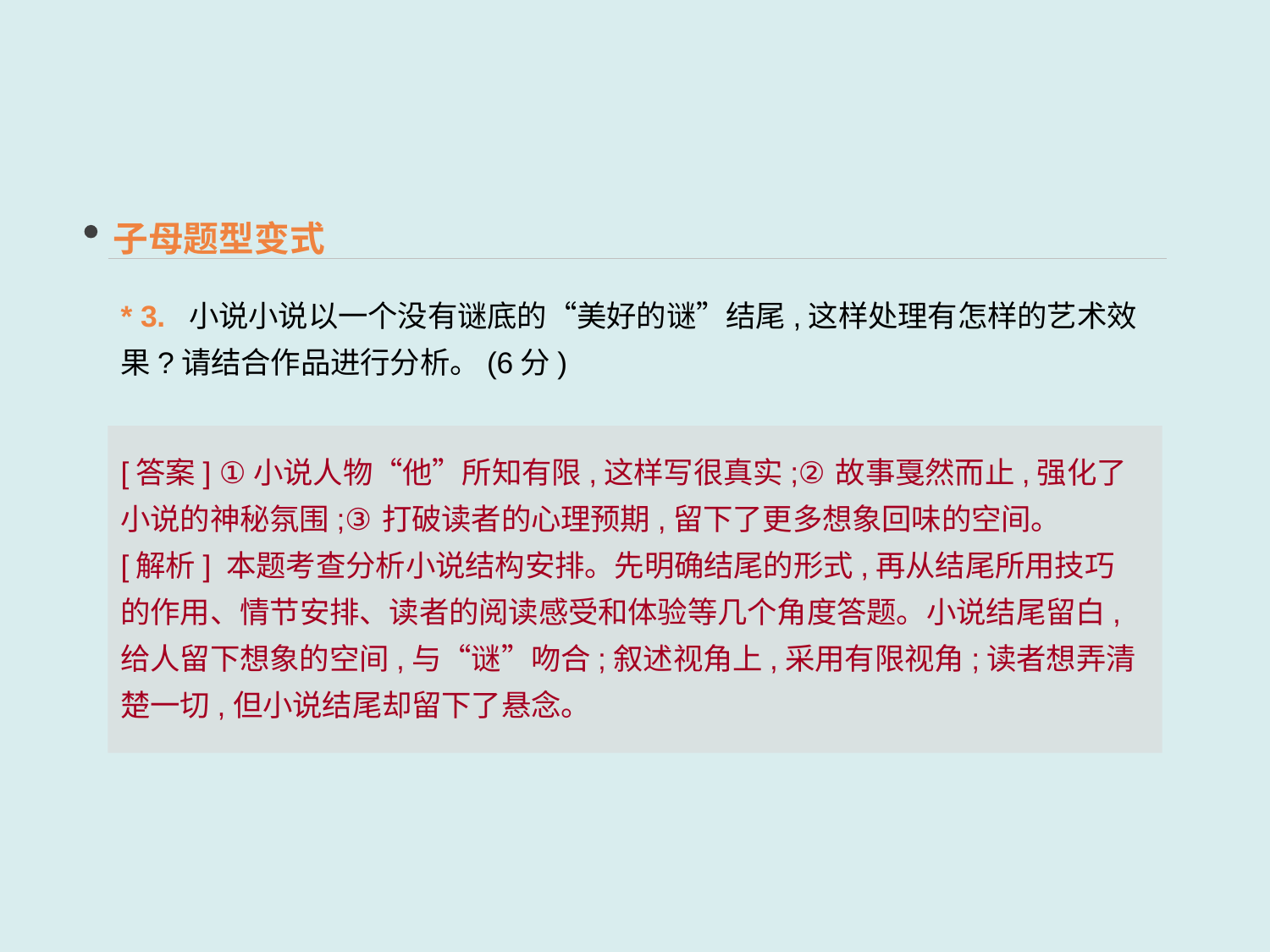

子母题型变式

* 3.  小说小说以一个没有谜底的“美好的谜”结尾,这样处理有怎样的艺术效果?请结合作品进行分析。(6分)

[答案] ①小说人物“他”所知有限,这样写很真实;②故事戛然而止,强化了小说的神秘氛围;③打破读者的心理预期,留下了更多想象回味的空间。
[解析] 本题考查分析小说结构安排。先明确结尾的形式,再从结尾所用技巧的作用、情节安排、读者的阅读感受和体验等几个角度答题。小说结尾留白,给人留下想象的空间,与“谜”吻合;叙述视角上,采用有限视角;读者想弄清楚一切,但小说结尾却留下了悬念。